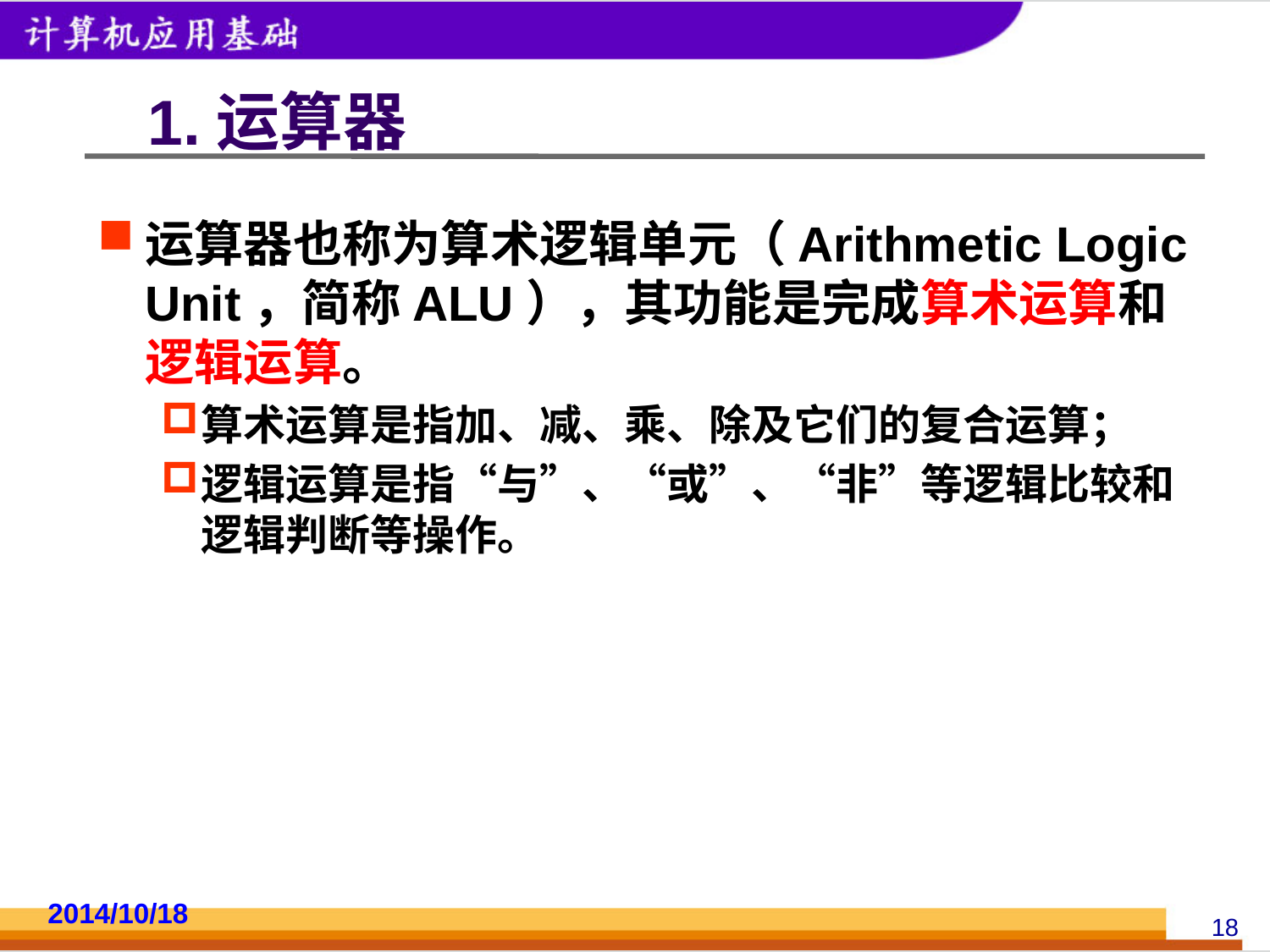

# 1.运算器
运算器也称为算术逻辑单元（Arithmetic Logic Unit，简称ALU），其功能是完成算术运算和逻辑运算。
算术运算是指加、减、乘、除及它们的复合运算；
逻辑运算是指“与”、“或”、“非”等逻辑比较和逻辑判断等操作。
2014/10/18